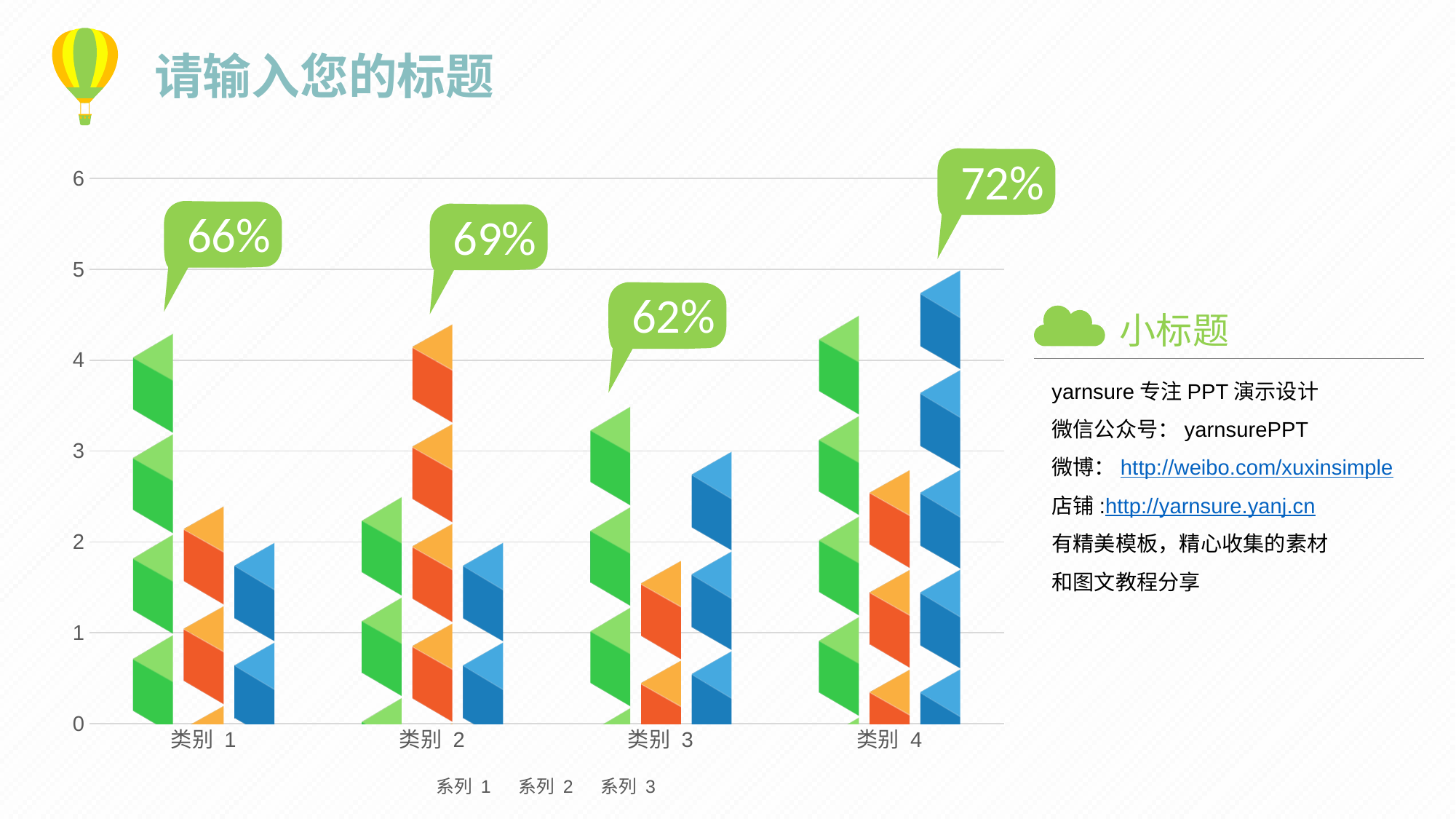

请输入您的标题
72%

### Chart

| Category | 系列 1 | 系列 2 | 系列 3 |
|---|---|---|---|
| 类别 1 | 4.3 | 2.4 | 2.0 |
| 类别 2 | 2.5 | 4.4 | 2.0 |
| 类别 3 | 3.5 | 1.8 | 3.0 |
| 类别 4 | 4.5 | 2.8 | 5.0 |
66%

69%

62%
小标题

yarnsure专注PPT演示设计
微信公众号：yarnsurePPT
微博：http://weibo.com/xuxinsimple
店铺:http://yarnsure.yanj.cn
有精美模板，精心收集的素材
和图文教程分享